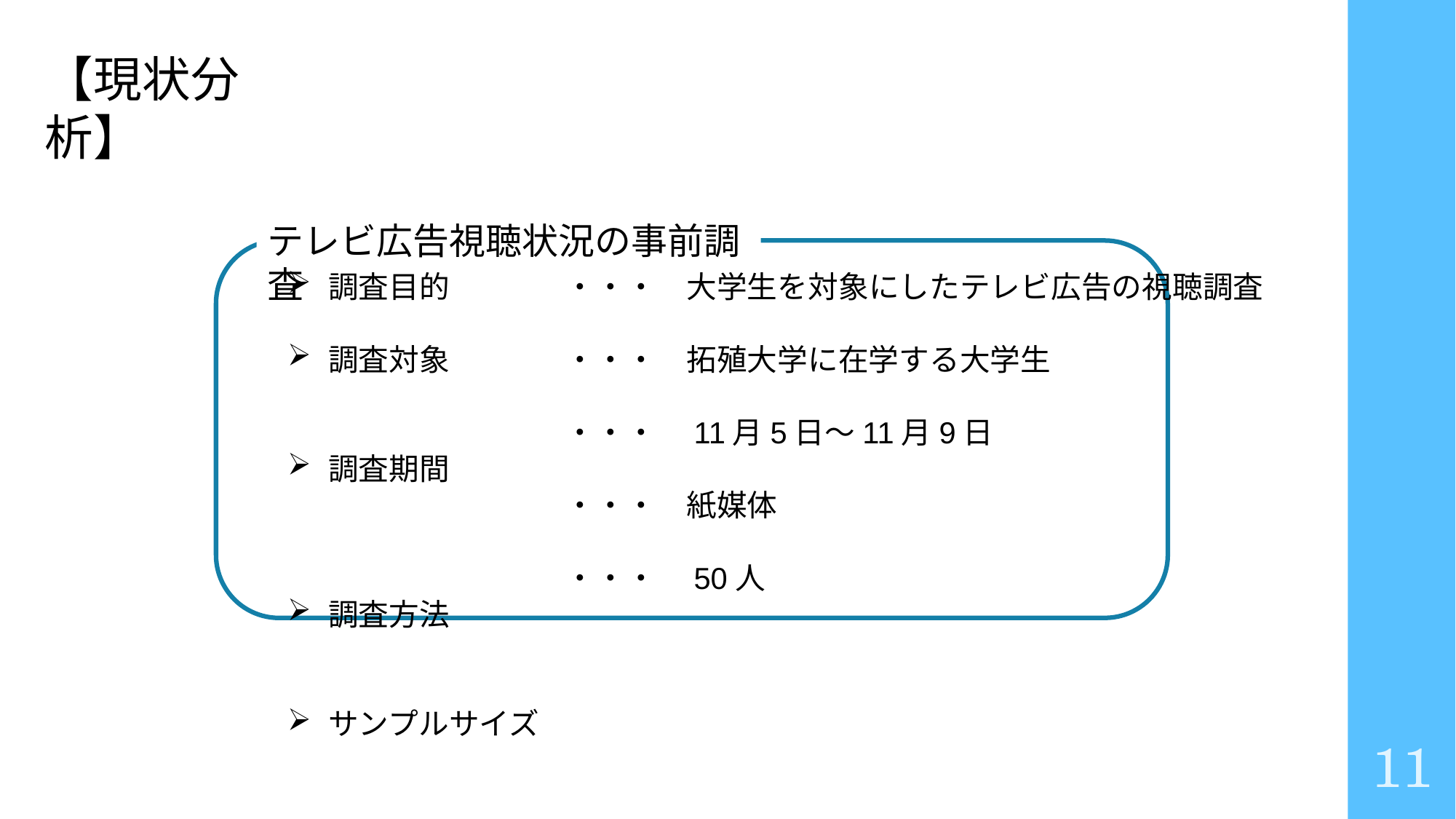

【現状分析】
テレビ広告視聴状況の事前調査

調査目的

調査対象

調査期間

調査方法

サンプルサイズ

・・・　大学生を対象にしたテレビ広告の視聴調査

・・・　拓殖大学に在学する大学生

・・・　11月5日～11月9日

・・・　紙媒体

・・・　50人

11